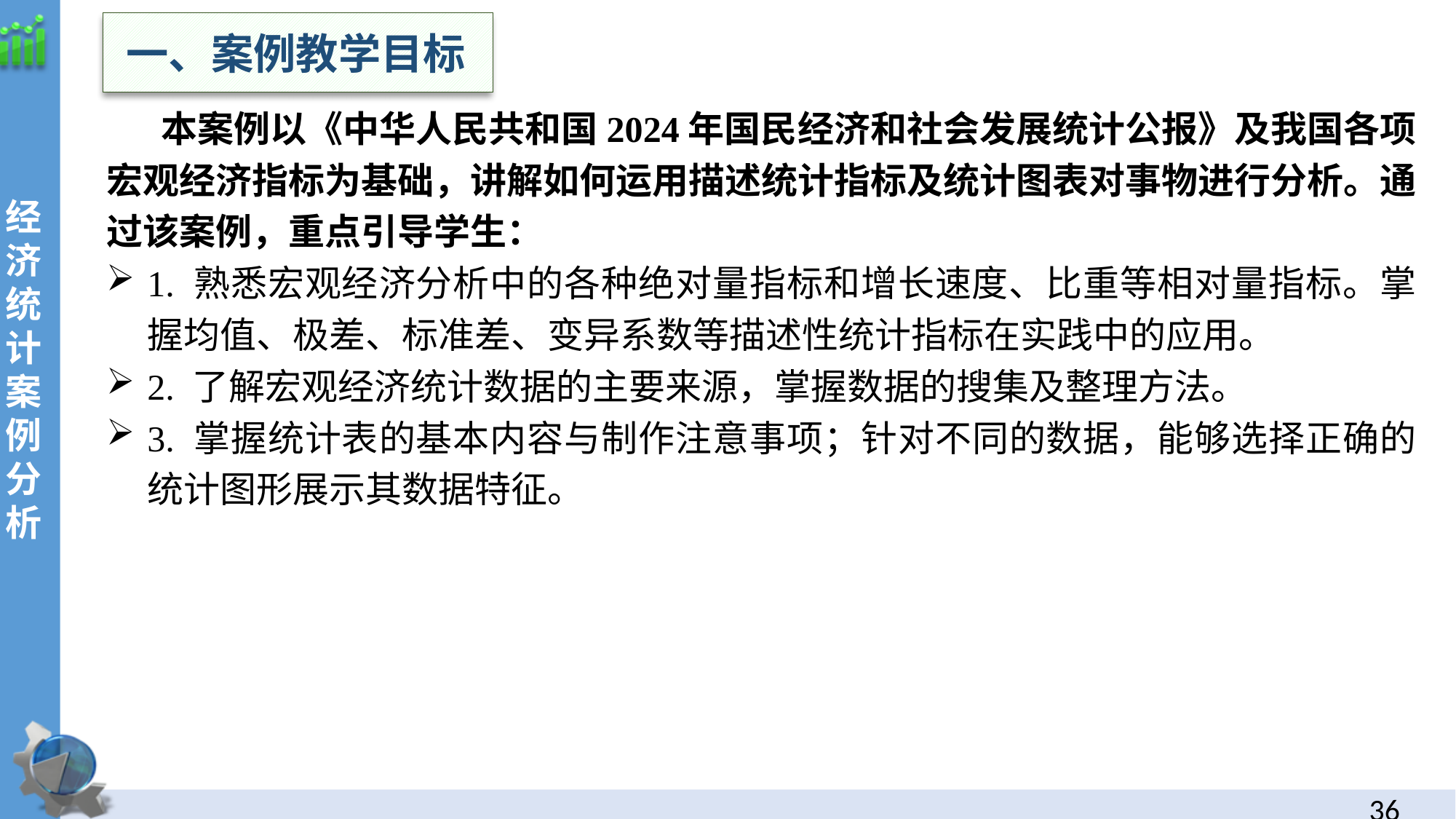

一、案例教学目标

本案例以《中华人民共和国2024年国民经济和社会发展统计公报》及我国各项宏观经济指标为基础，讲解如何运用描述统计指标及统计图表对事物进行分析。通过该案例，重点引导学生：
1. 熟悉宏观经济分析中的各种绝对量指标和增长速度、比重等相对量指标。掌握均值、极差、标准差、变异系数等描述性统计指标在实践中的应用。
2. 了解宏观经济统计数据的主要来源，掌握数据的搜集及整理方法。
3. 掌握统计表的基本内容与制作注意事项；针对不同的数据，能够选择正确的统计图形展示其数据特征。

经
济统计案例分析
36